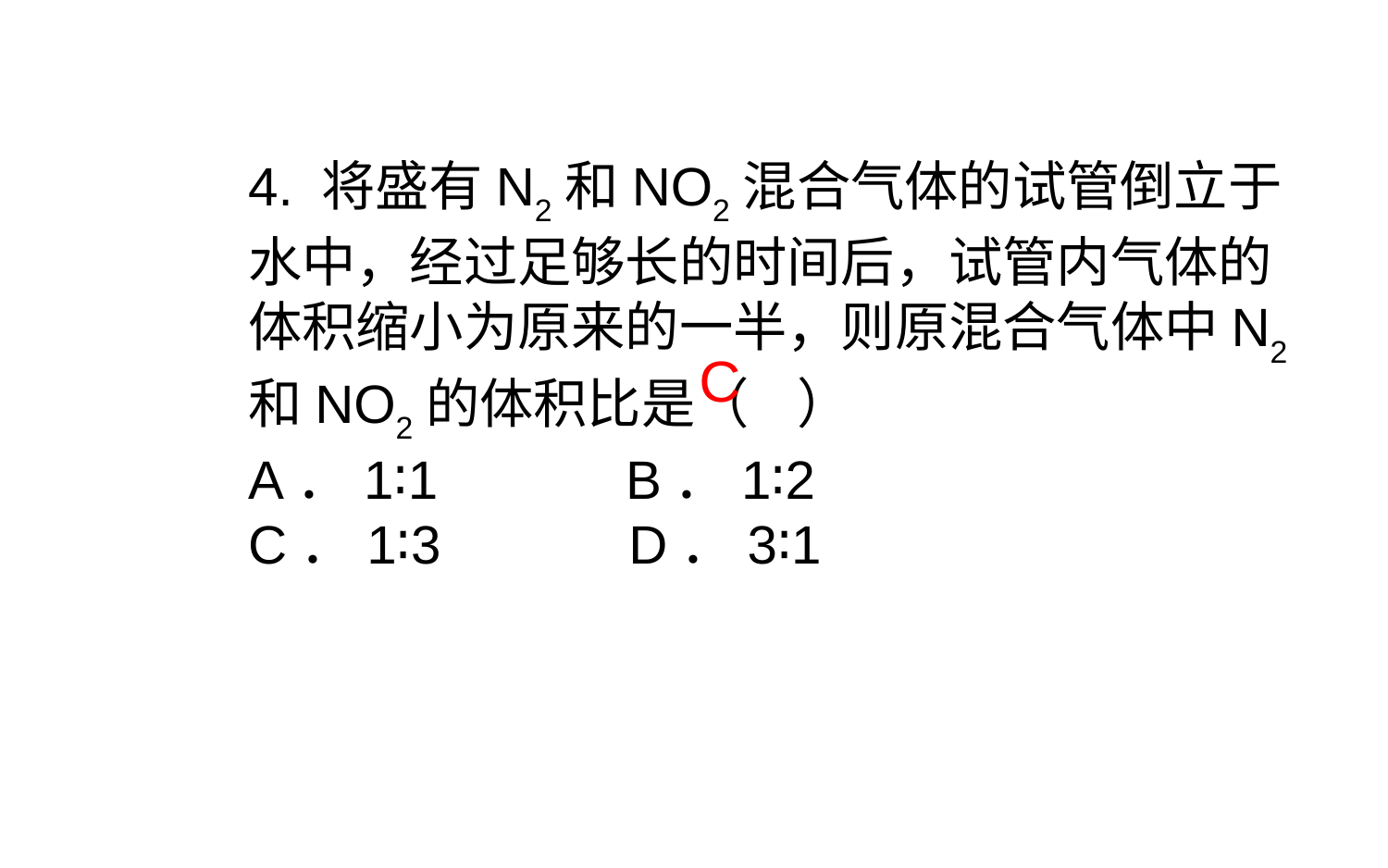

4. 将盛有N2和NO2混合气体的试管倒立于水中，经过足够长的时间后，试管内气体的体积缩小为原来的一半，则原混合气体中N2和NO2的体积比是（    ）
A．1∶1　　　B．1∶2
C．1∶3　　　D．3∶1
C